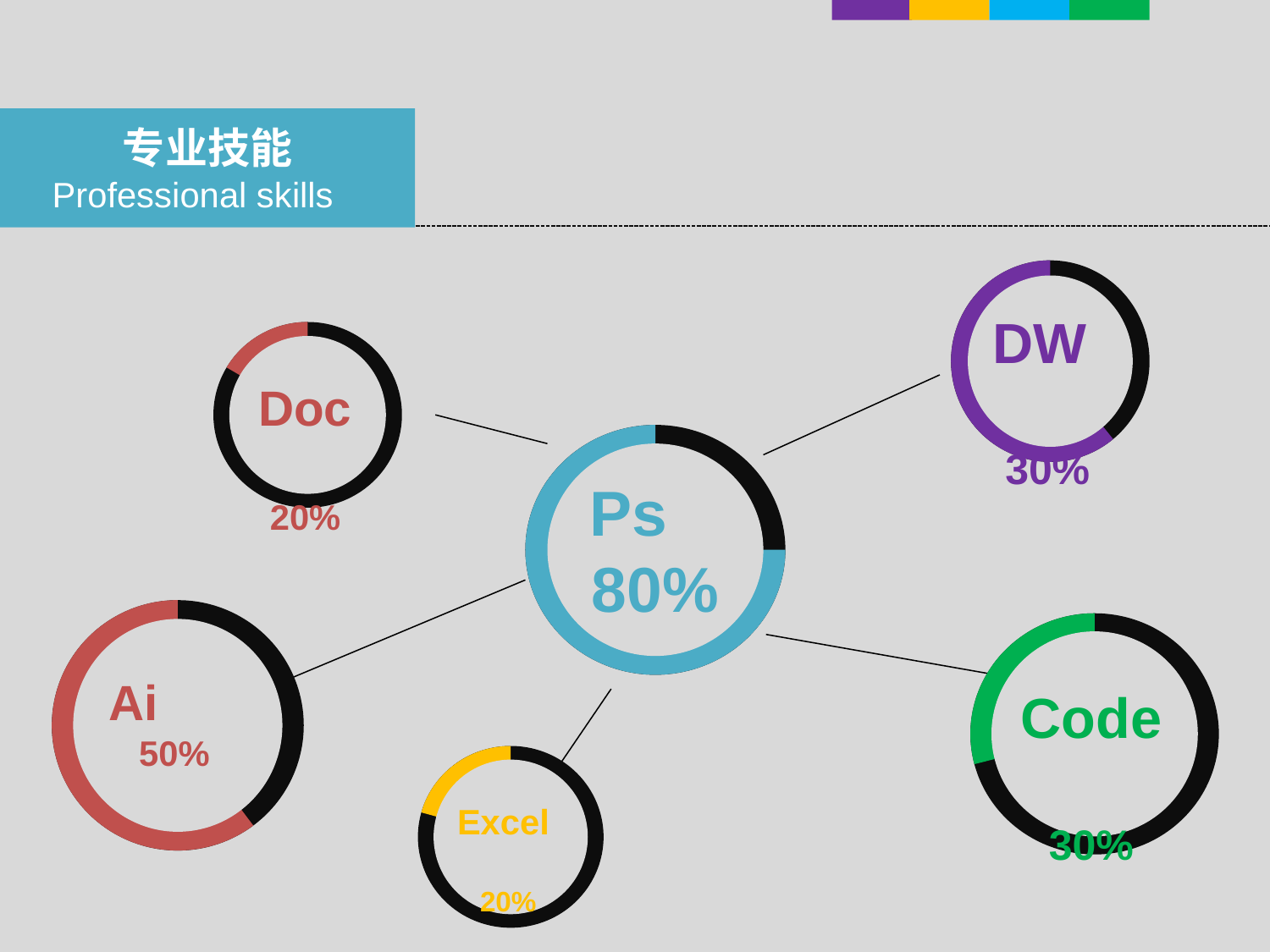

专业技能
Professional skills

DW
30%

Doc
20%

Ps
80%

Ai
50%

Code
30%

Excel
20%